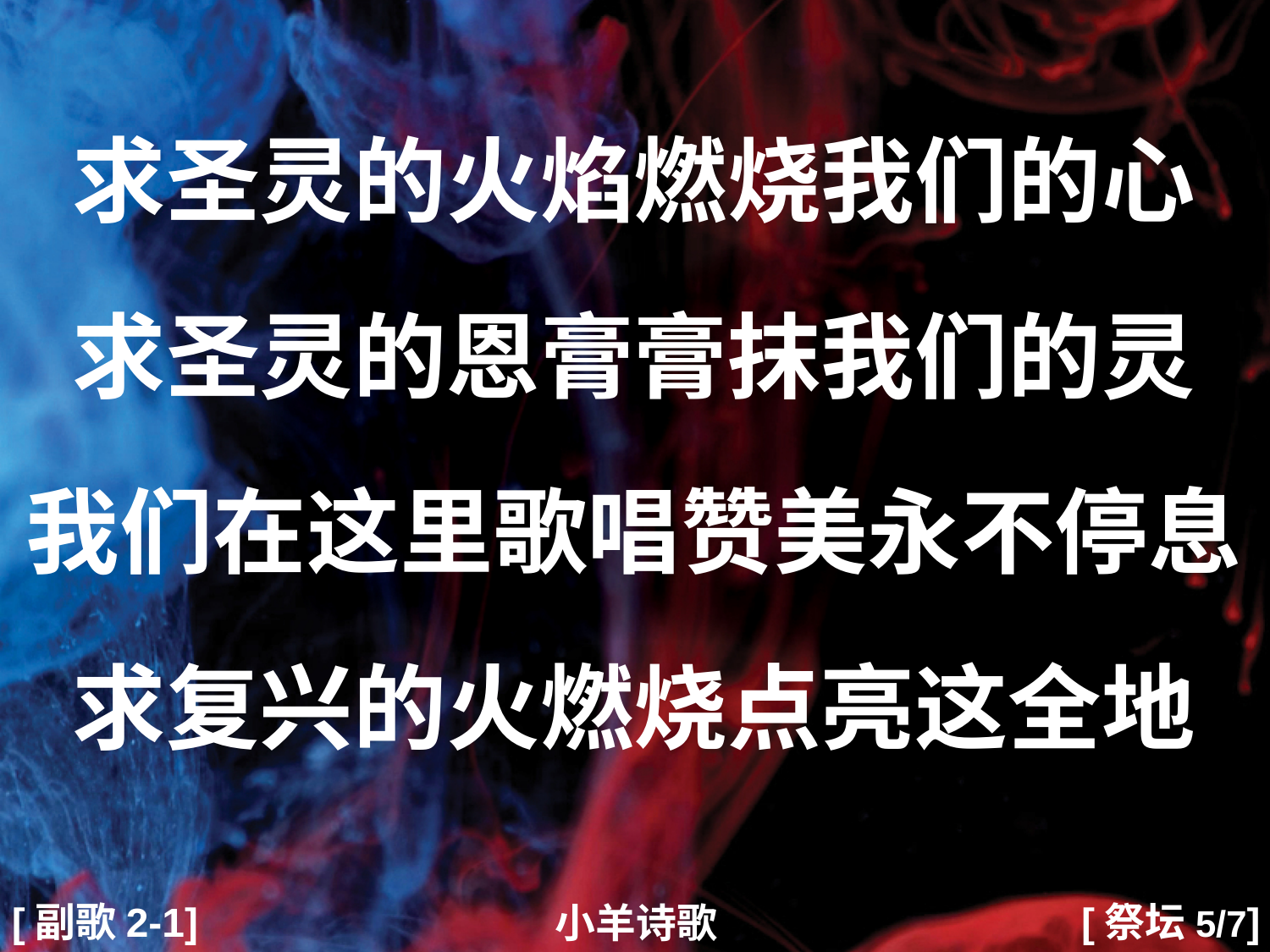

求圣灵的火焰燃烧我们的心

求圣灵的恩膏膏抹我们的灵

我们在这里歌唱赞美永不停息

求复兴的火燃烧点亮这全地

#

[副歌2-1]
[祭坛5/7]
小羊诗歌